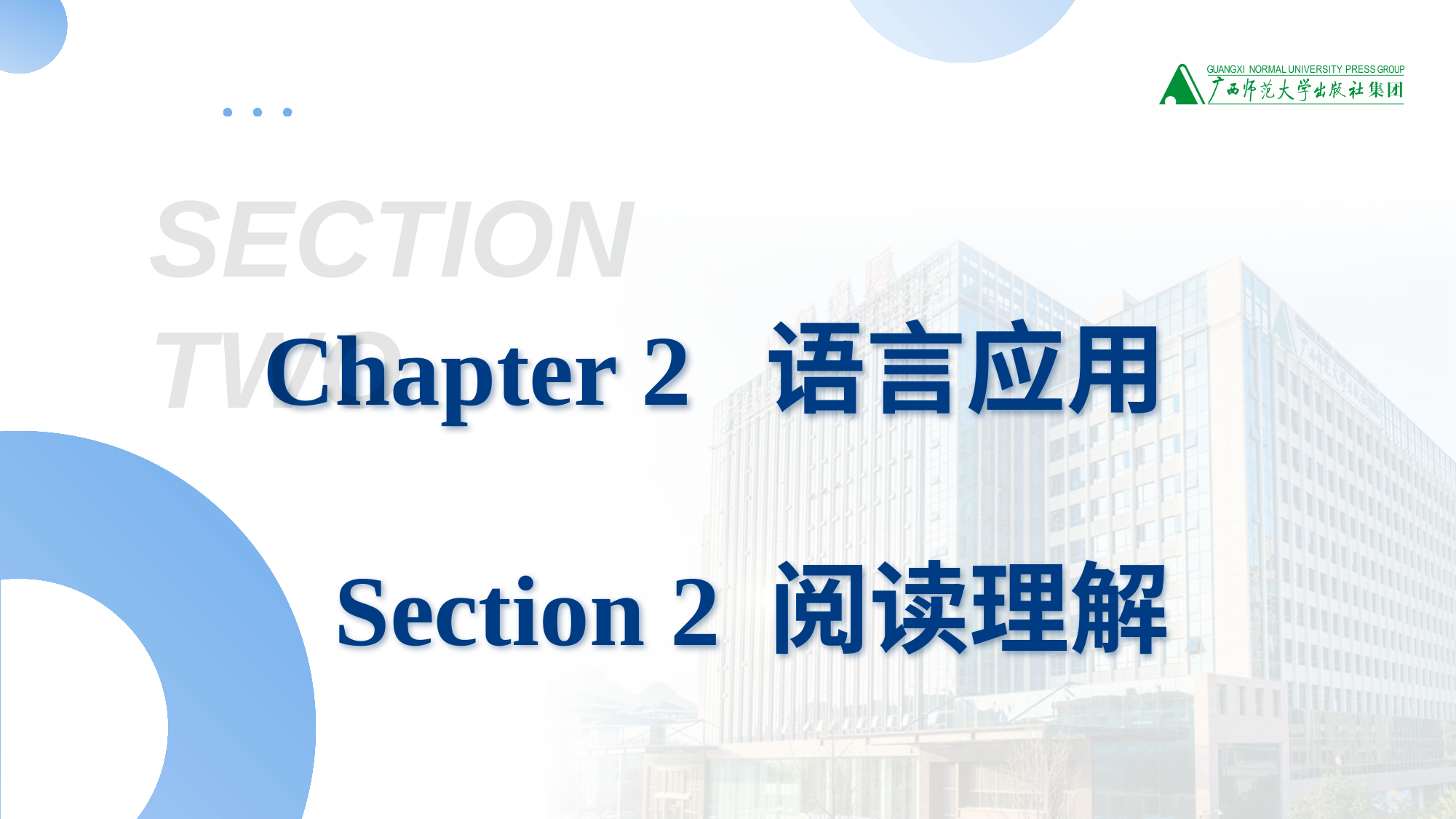

SECTION  TWO
Chapter 2  语言应用

   Section 2 阅读理解